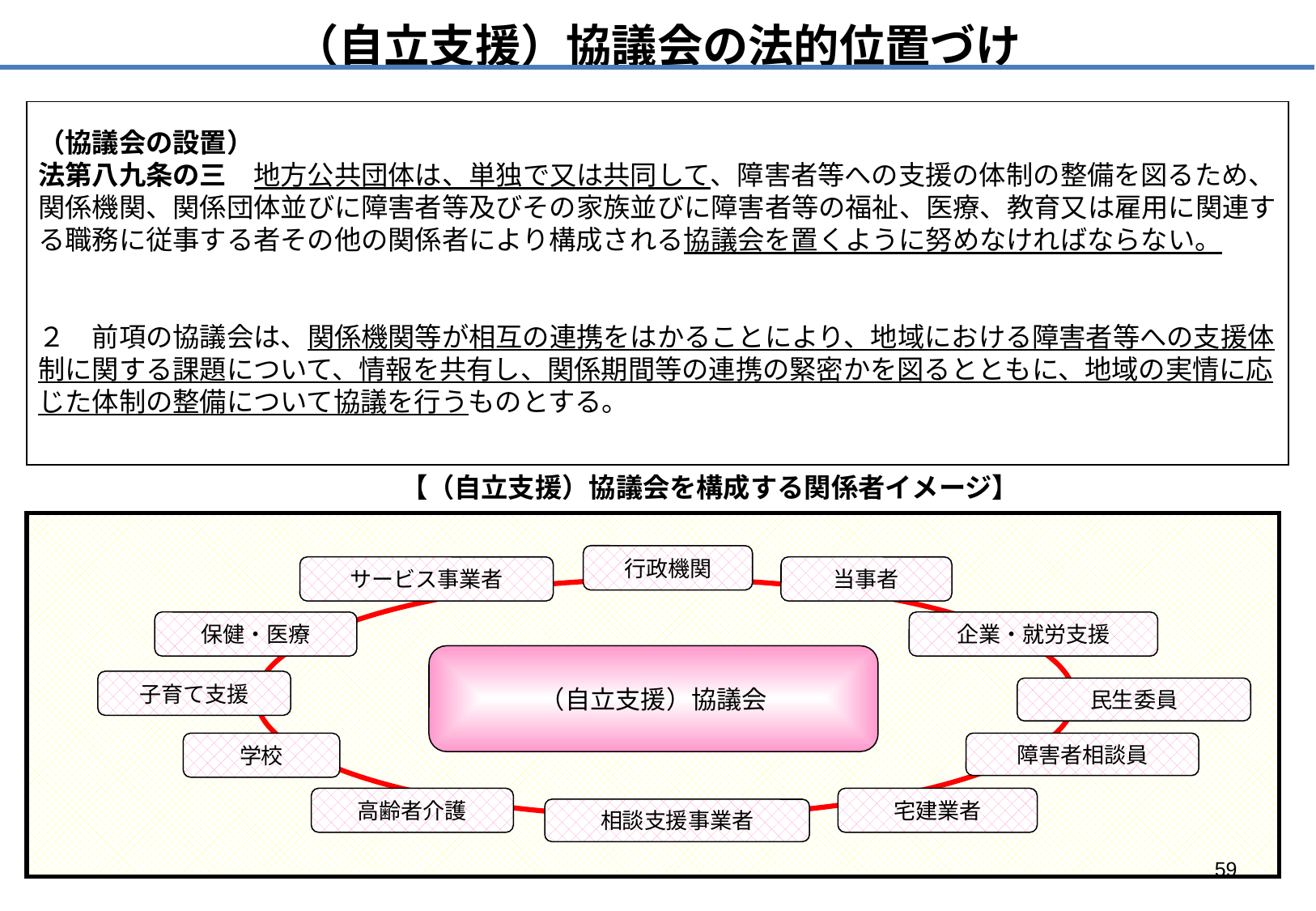

（自立支援）協議会の法的位置づけ

（協議会の設置）
法第八九条の三　地方公共団体は、単独で又は共同して、障害者等への支援の体制の整備を図るため、関係機関、関係団体並びに障害者等及びその家族並びに障害者等の福祉、医療、教育又は雇用に関連する職務に従事する者その他の関係者により構成される協議会を置くように努めなければならない。

２　前項の協議会は、関係機関等が相互の連携をはかることにより、地域における障害者等への支援体制に関する課題について、情報を共有し、関係期間等の連携の緊密かを図るとともに、地域の実情に応じた体制の整備について協議を行うものとする。

【（自立支援）協議会を構成する関係者イメージ】

行政機関
サービス事業者
当事者

保健・医療
企業・就労支援
（自立支援）協議会
子育て支援
民生委員
学校
障害者相談員
高齢者介護
宅建業者
相談支援事業者
59